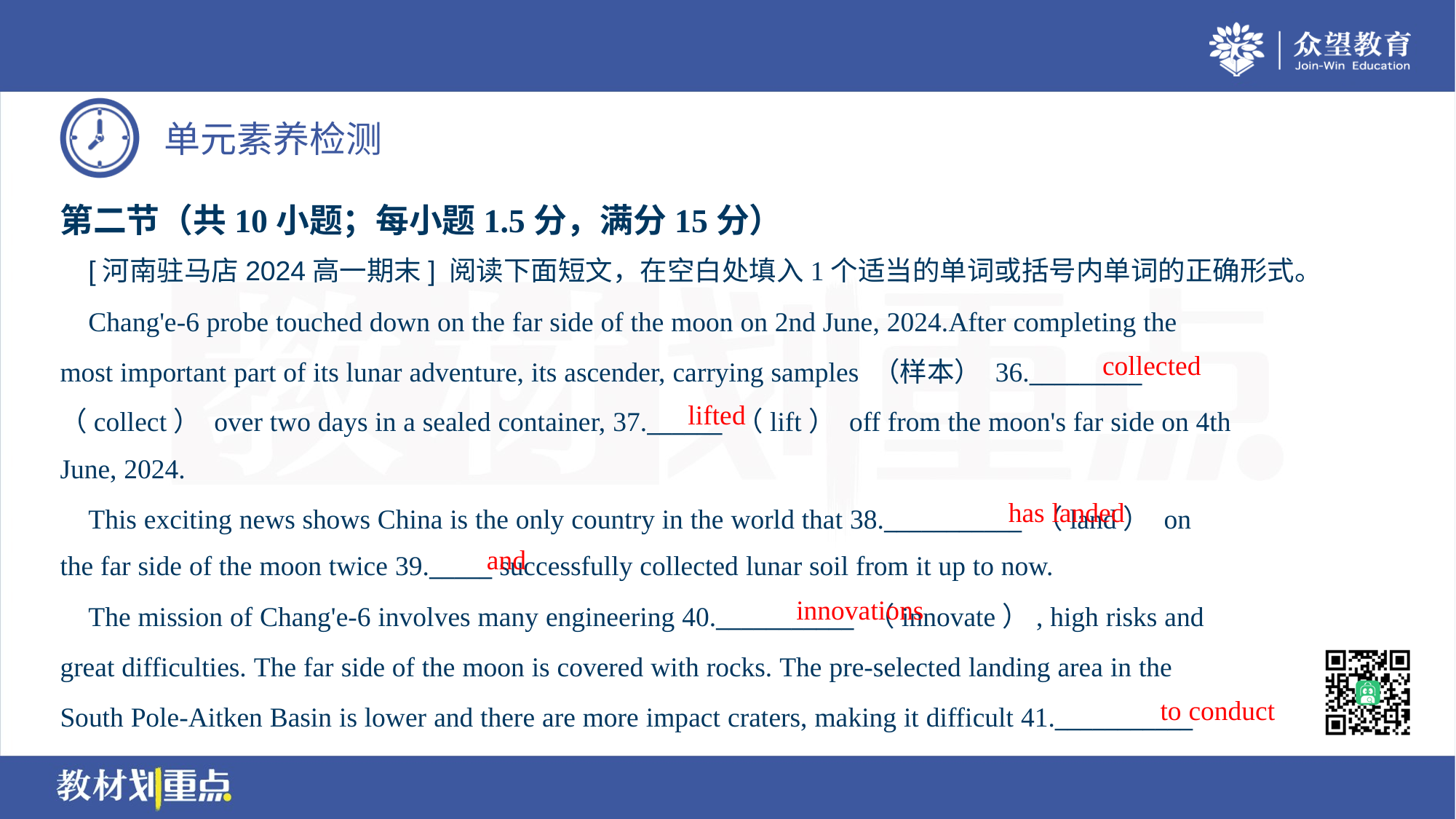

第二节（共10小题；每小题1.5分，满分15分）
    [河南驻马店2024高一期末] 阅读下面短文，在空白处填入1个适当的单词或括号内单词的正确形式。
    Chang'e-6 probe touched down on the far side of the moon on 2nd June, 2024.After completing the
most important part of its lunar adventure, its ascender, carrying samples （样本） 36._________
（collect） over two days in a sealed container, 37.______ （lift） off from the moon's far side on 4th
June, 2024.
collected
lifted
has landed
    This exciting news shows China is the only country in the world that 38.___________ （land） on
the far side of the moon twice 39._____ successfully collected lunar soil from it up to now.
and
innovations
    The mission of Chang'e-6 involves many engineering 40.___________ （innovate）, high risks and
great difficulties. The far side of the moon is covered with rocks. The pre-selected landing area in the
South Pole-Aitken Basin is lower and there are more impact craters, making it difficult 41.___________

to conduct